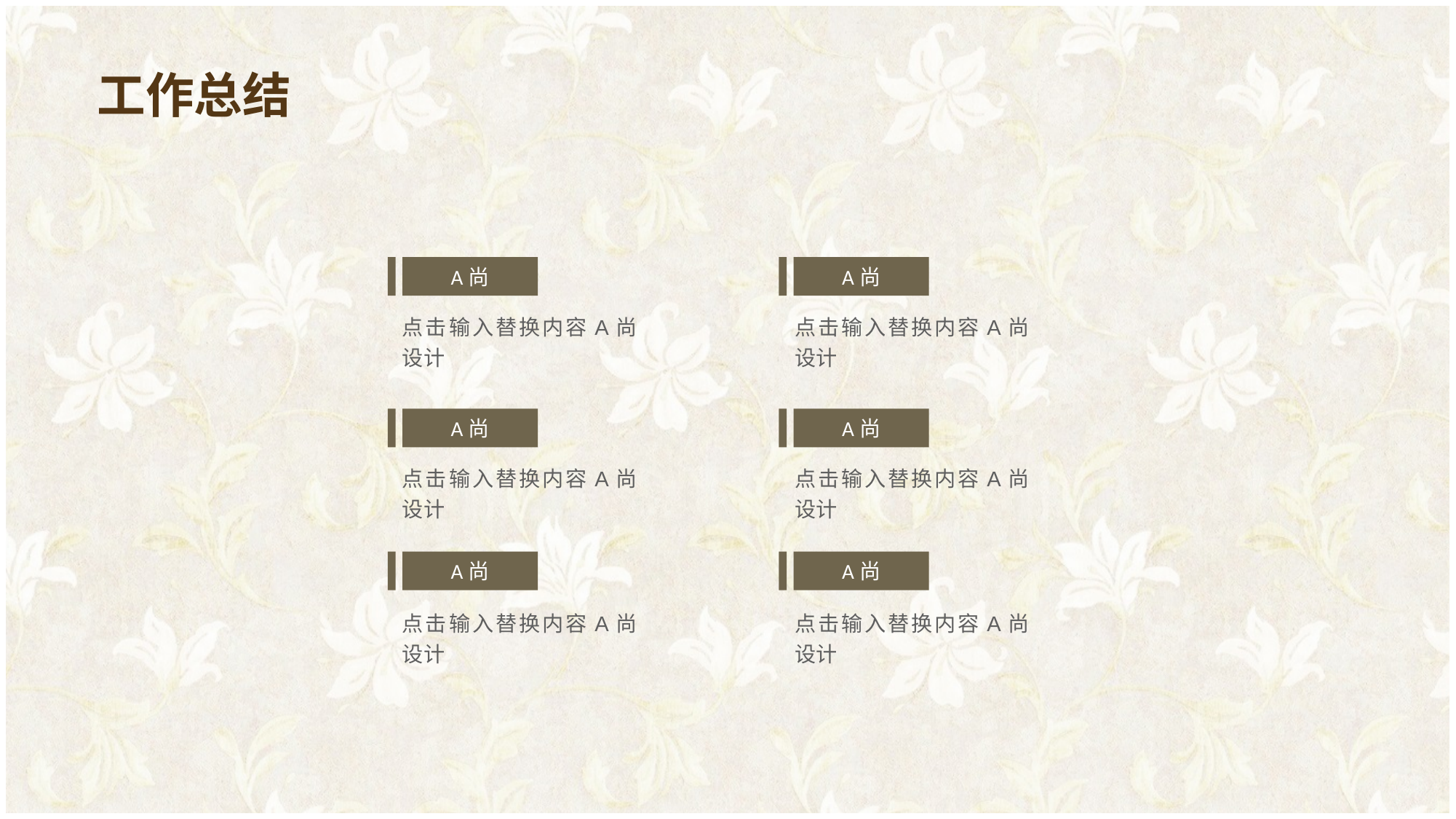

工作总结

A尚

A尚
点击输入替换内容A尚设计
点击输入替换内容A尚设计

A尚

A尚
点击输入替换内容A尚设计
点击输入替换内容A尚设计

A尚

A尚
点击输入替换内容A尚设计
点击输入替换内容A尚设计